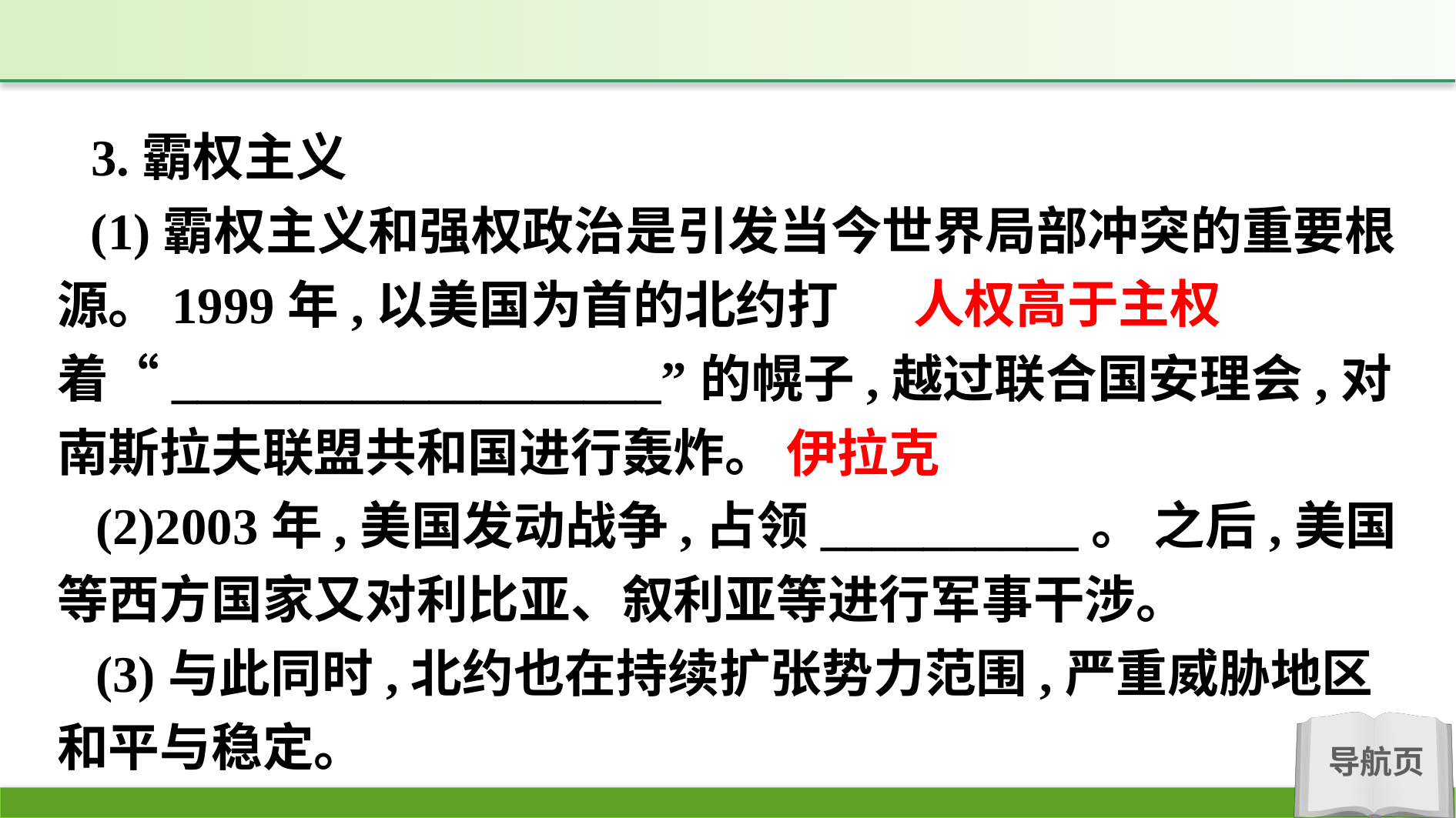

3.霸权主义
(1)霸权主义和强权政治是引发当今世界局部冲突的重要根源。1999年,以美国为首的北约打着“___________________”的幌子,越过联合国安理会,对南斯拉夫联盟共和国进行轰炸。
(2)2003年,美国发动战争,占领__________。 之后,美国等西方国家又对利比亚、叙利亚等进行军事干涉。
(3)与此同时,北约也在持续扩张势力范围,严重威胁地区和平与稳定。
人权高于主权
伊拉克